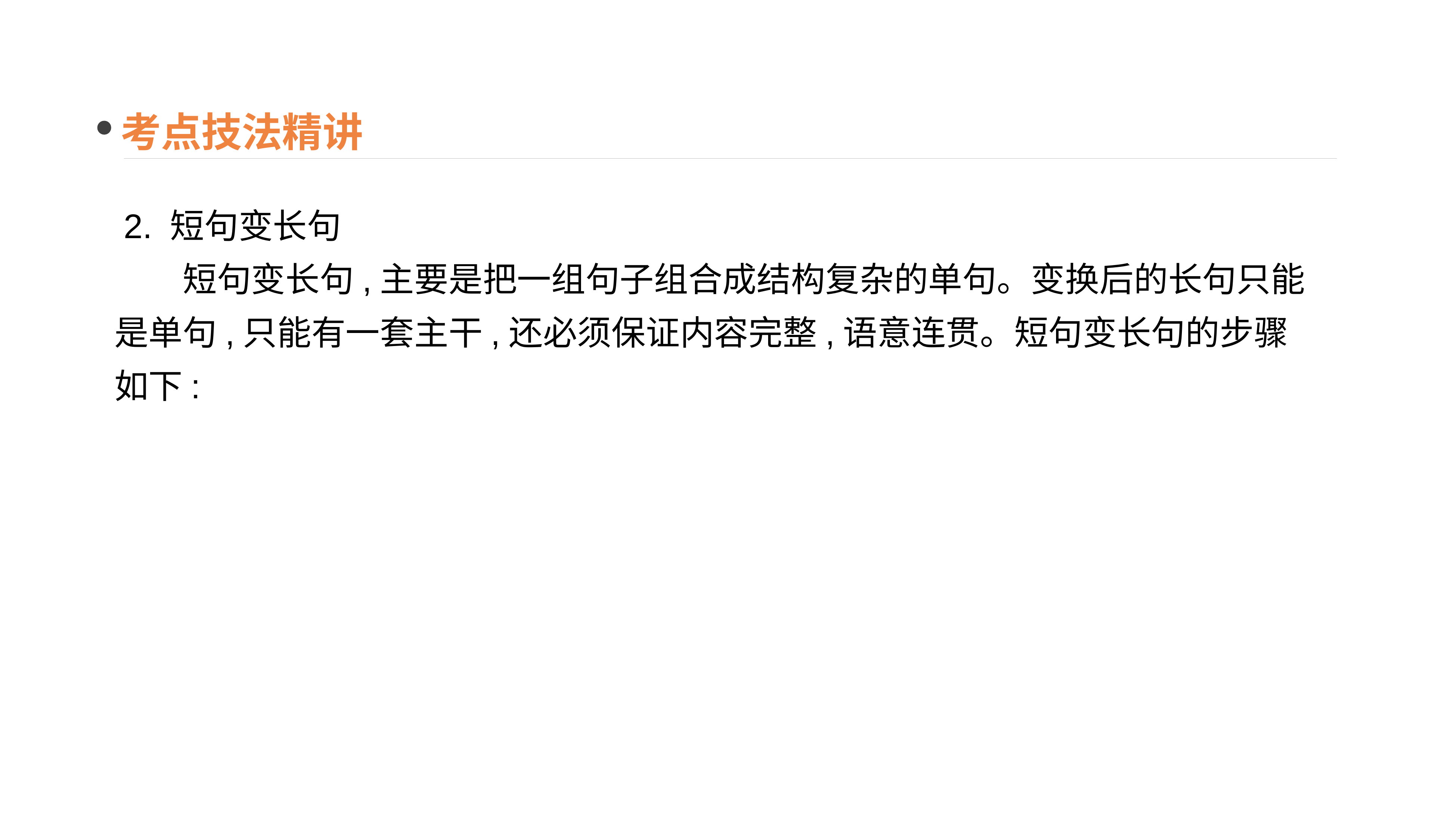

考点技法精讲

 2. 短句变长句
　　短句变长句,主要是把一组句子组合成结构复杂的单句。变换后的长句只能是单句,只能有一套主干,还必须保证内容完整,语意连贯。短句变长句的步骤如下: